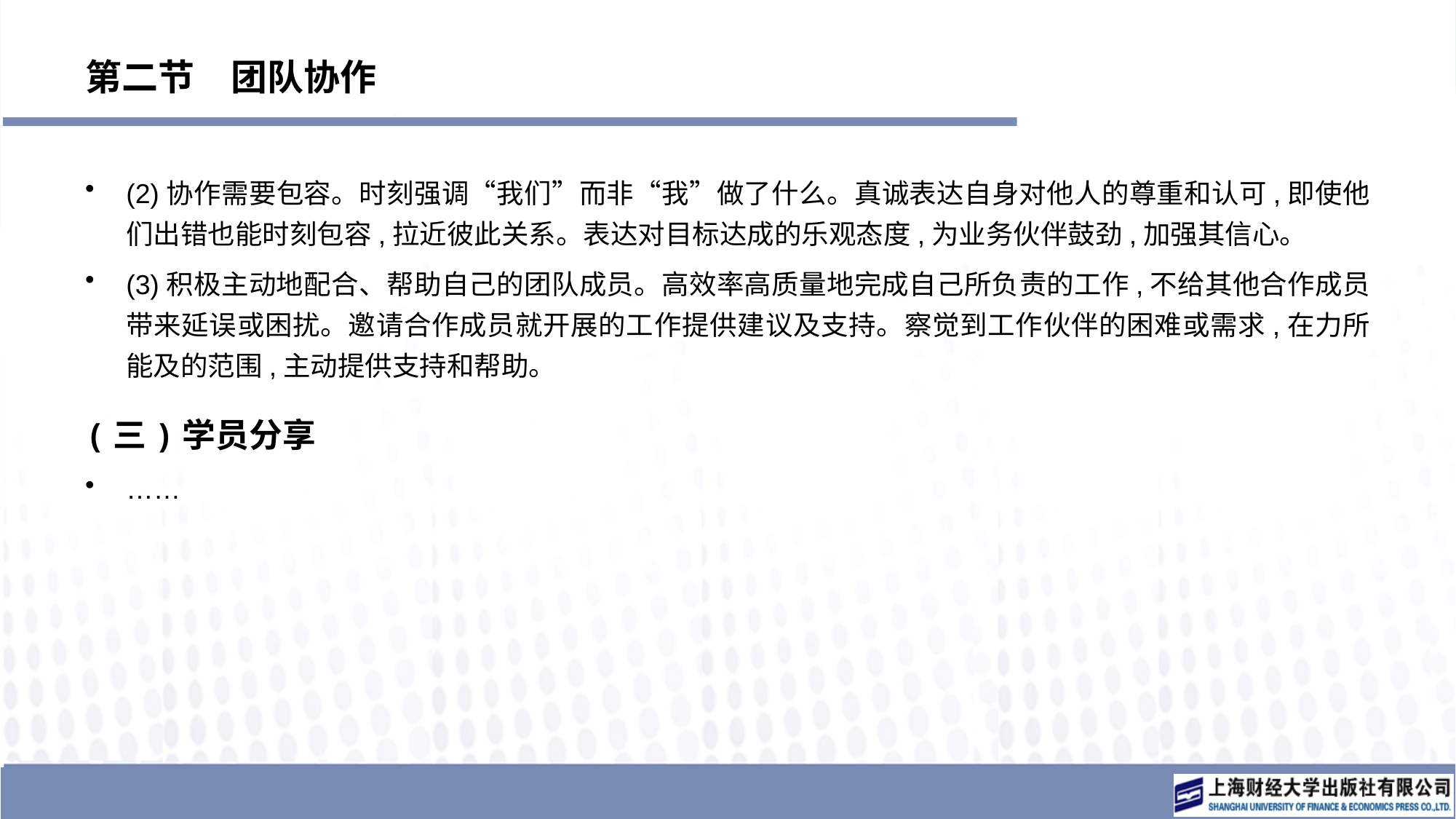

# 第二节　团队协作
(2)协作需要包容。时刻强调“我们”而非“我”做了什么。真诚表达自身对他人的尊重和认可,即使他们出错也能时刻包容,拉近彼此关系。表达对目标达成的乐观态度,为业务伙伴鼓劲,加强其信心。
(3)积极主动地配合、帮助自己的团队成员。高效率高质量地完成自己所负责的工作,不给其他合作成员带来延误或困扰。邀请合作成员就开展的工作提供建议及支持。察觉到工作伙伴的困难或需求,在力所能及的范围,主动提供支持和帮助。
(三)学员分享
……